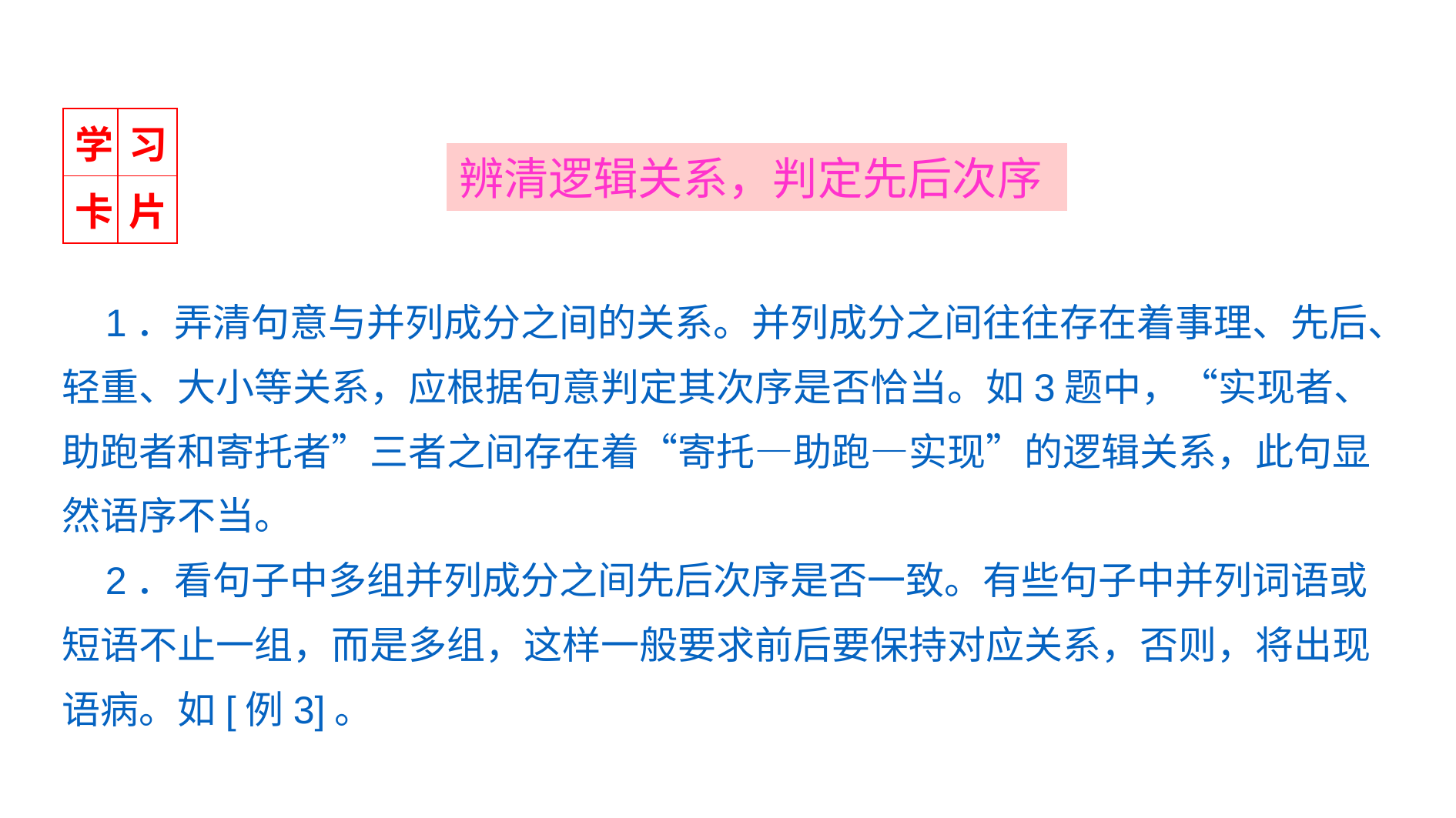

| 学 | 习 |
| --- | --- |
| 卡 | 片 |
辨清逻辑关系，判定先后次序

    1．弄清句意与并列成分之间的关系。并列成分之间往往存在着事理、先后、轻重、大小等关系，应根据句意判定其次序是否恰当。如3题中，“实现者、助跑者和寄托者”三者之间存在着“寄托—助跑—实现”的逻辑关系，此句显然语序不当。
    2．看句子中多组并列成分之间先后次序是否一致。有些句子中并列词语或短语不止一组，而是多组，这样一般要求前后要保持对应关系，否则，将出现语病。如[例3]。